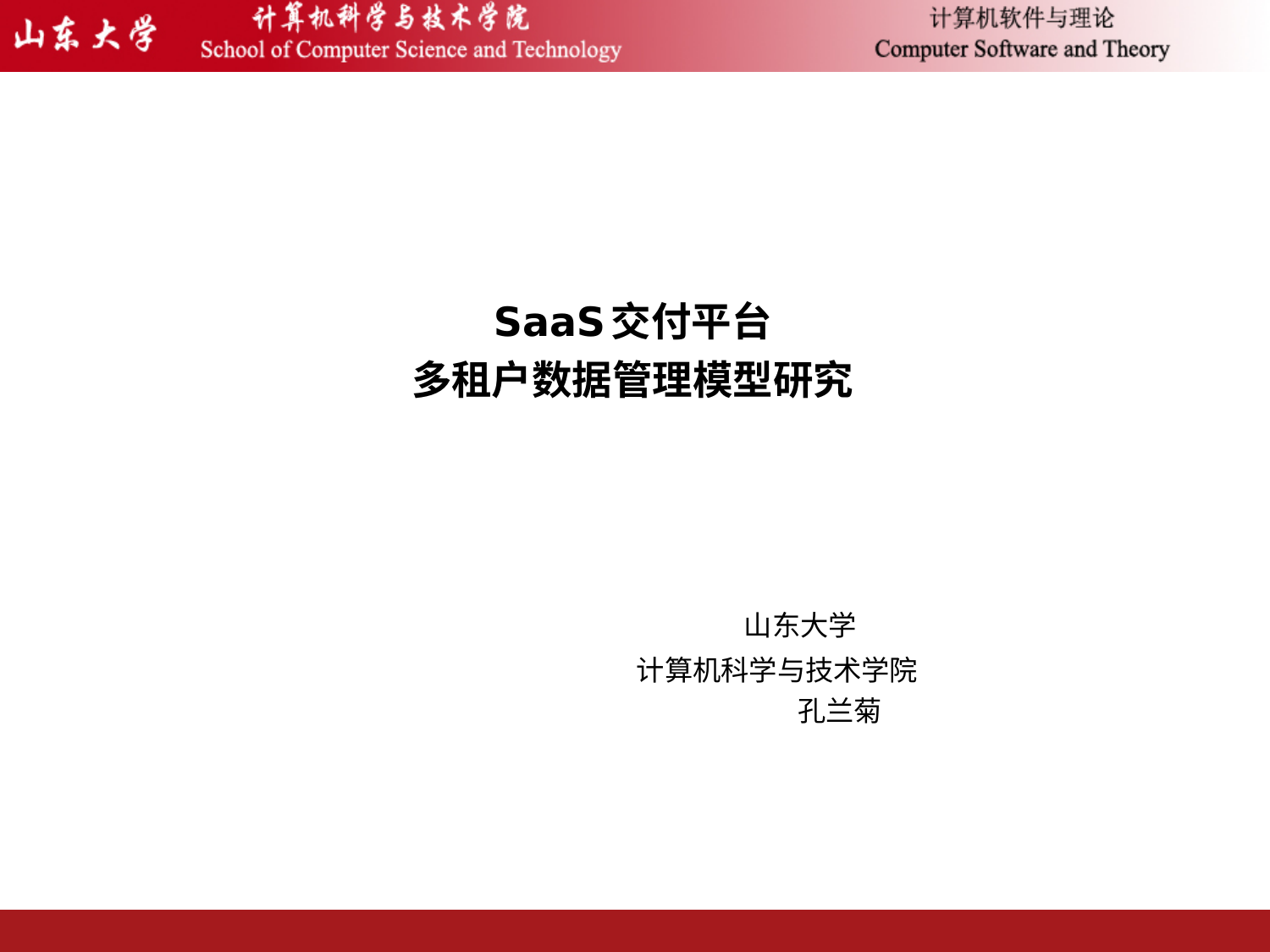

# SaaS交付平台 多租户数据管理模型研究 山东大学 计算机科学与技术学院 孔兰菊